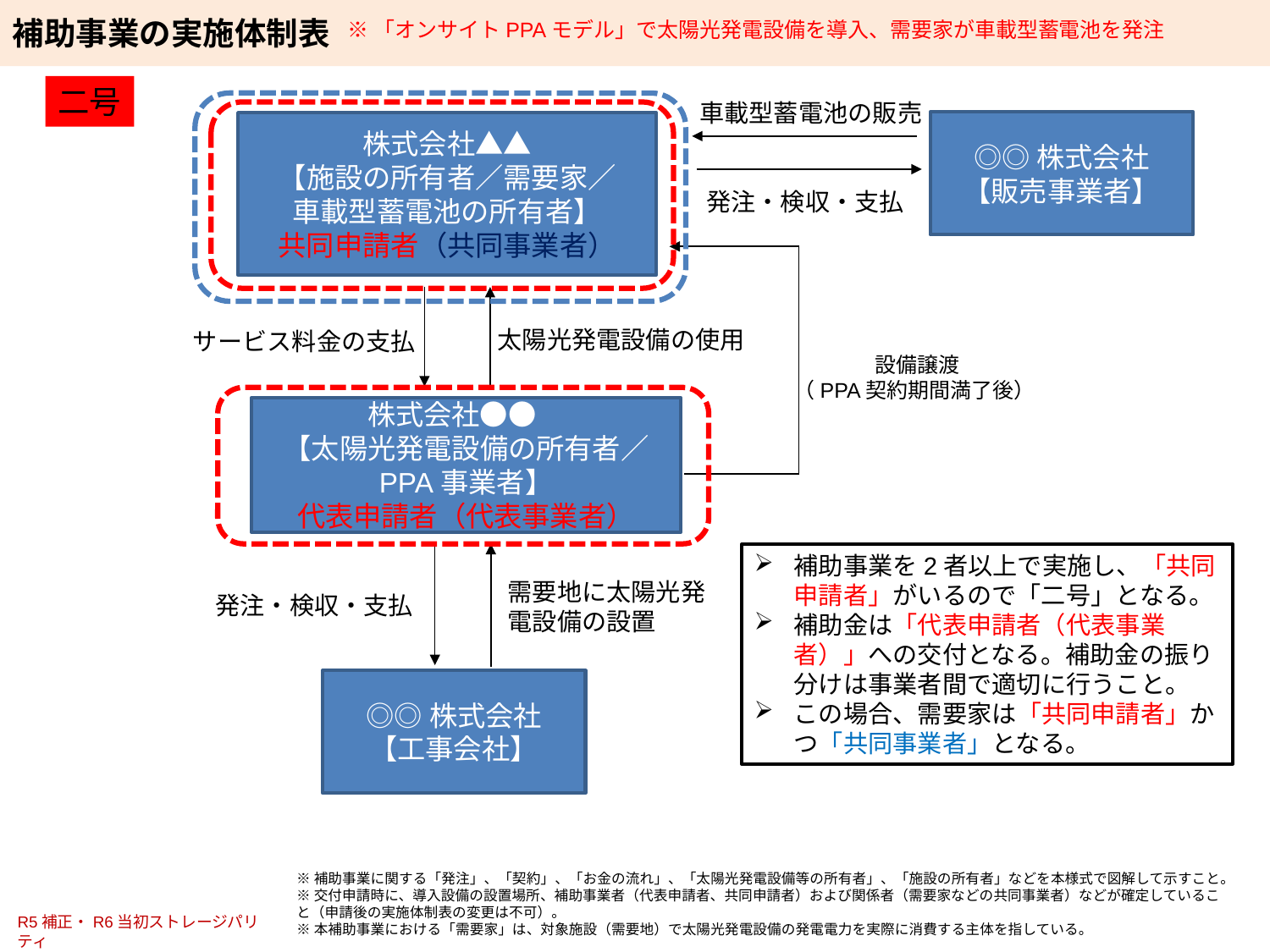

※「オンサイトPPAモデル」で太陽光発電設備を導入、需要家が車載型蓄電池を発注
二号
車載型蓄電池の販売

◎◎株式会社
【販売事業者】
株式会社▲▲
【施設の所有者／需要家／
車載型蓄電池の所有者】
共同申請者（共同事業者）
発注・検収・支払
太陽光発電設備の使用
サービス料金の支払
設備譲渡
（PPA契約期間満了後）

株式会社●●　
【太陽光発電設備の所有者／ PPA事業者】
代表申請者（代表事業者）
補助事業を2者以上で実施し、「共同申請者」がいるので「二号」となる。
補助金は「代表申請者（代表事業者）」への交付となる。補助金の振り分けは事業者間で適切に行うこと。
この場合、需要家は「共同申請者」かつ「共同事業者」となる。
需要地に太陽光発電設備の設置
発注・検収・支払
◎◎株式会社
【工事会社】